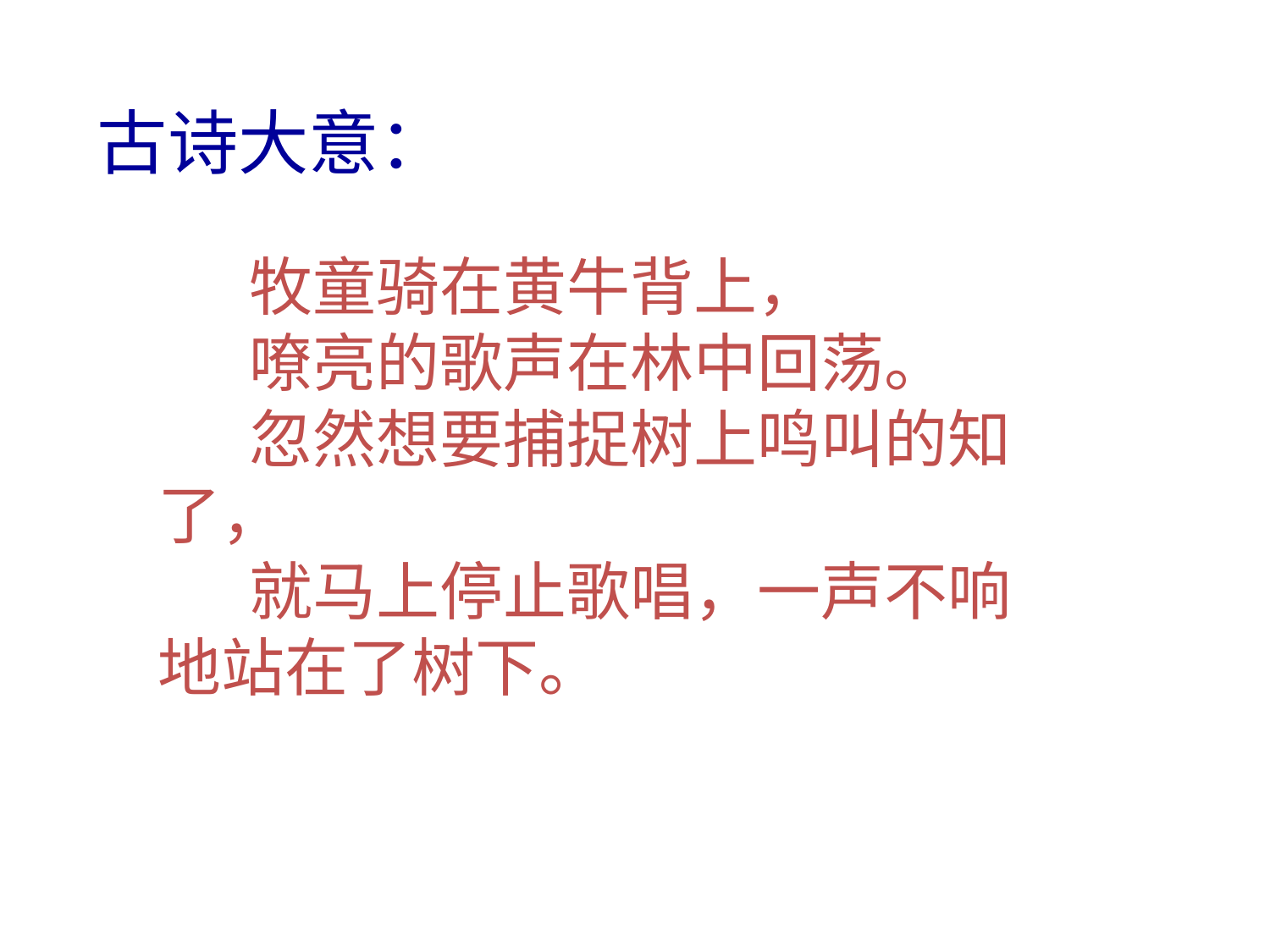

古诗大意：
　  牧童骑在黄牛背上，
　  嘹亮的歌声在林中回荡。
　  忽然想要捕捉树上鸣叫的知了，
　  就马上停止歌唱，一声不响地站在了树下。